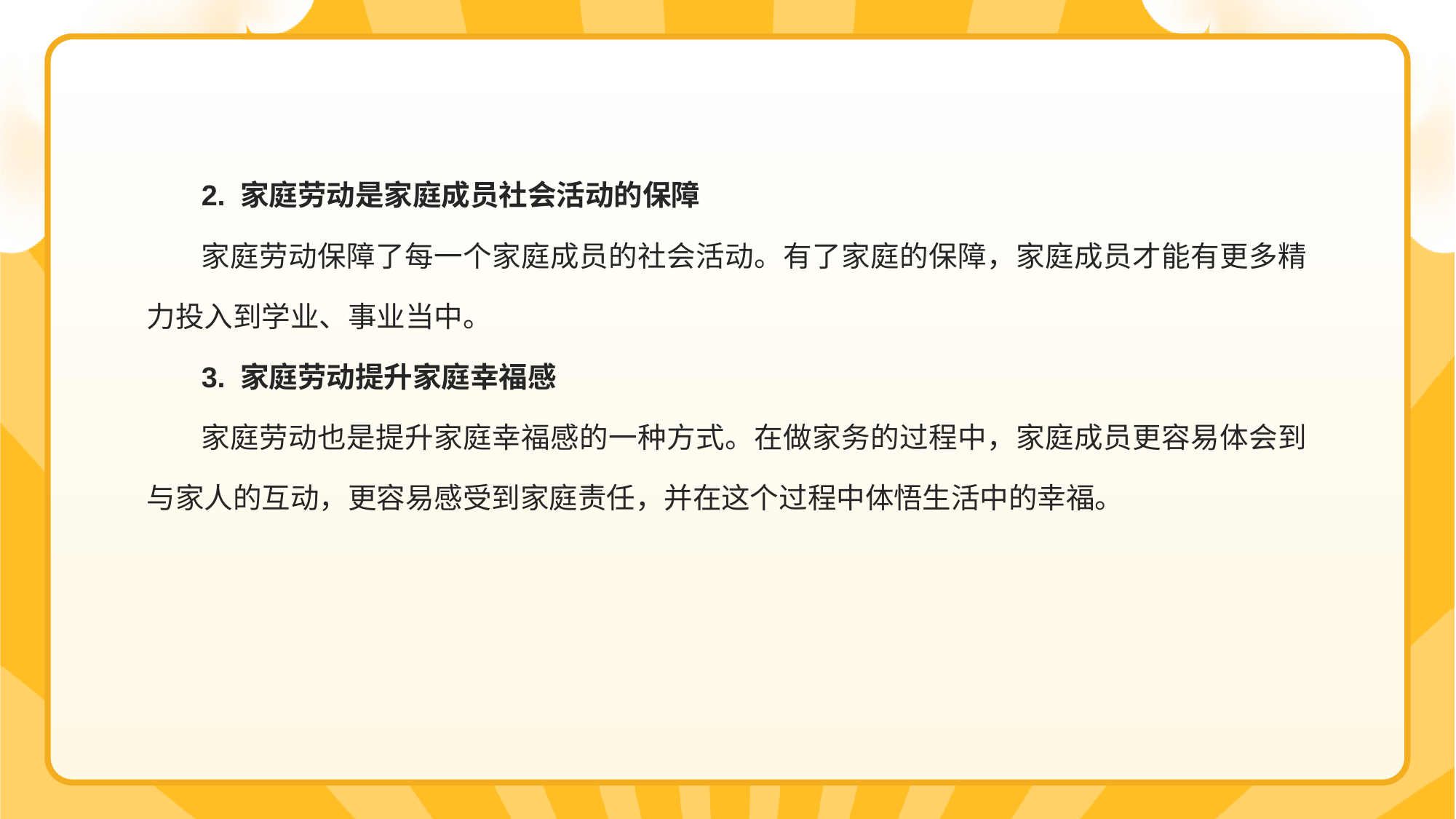

2. 家庭劳动是家庭成员社会活动的保障
家庭劳动保障了每一个家庭成员的社会活动。有了家庭的保障，家庭成员才能有更多精力投入到学业、事业当中。
3. 家庭劳动提升家庭幸福感
家庭劳动也是提升家庭幸福感的一种方式。在做家务的过程中，家庭成员更容易体会到与家人的互动，更容易感受到家庭责任，并在这个过程中体悟生活中的幸福。